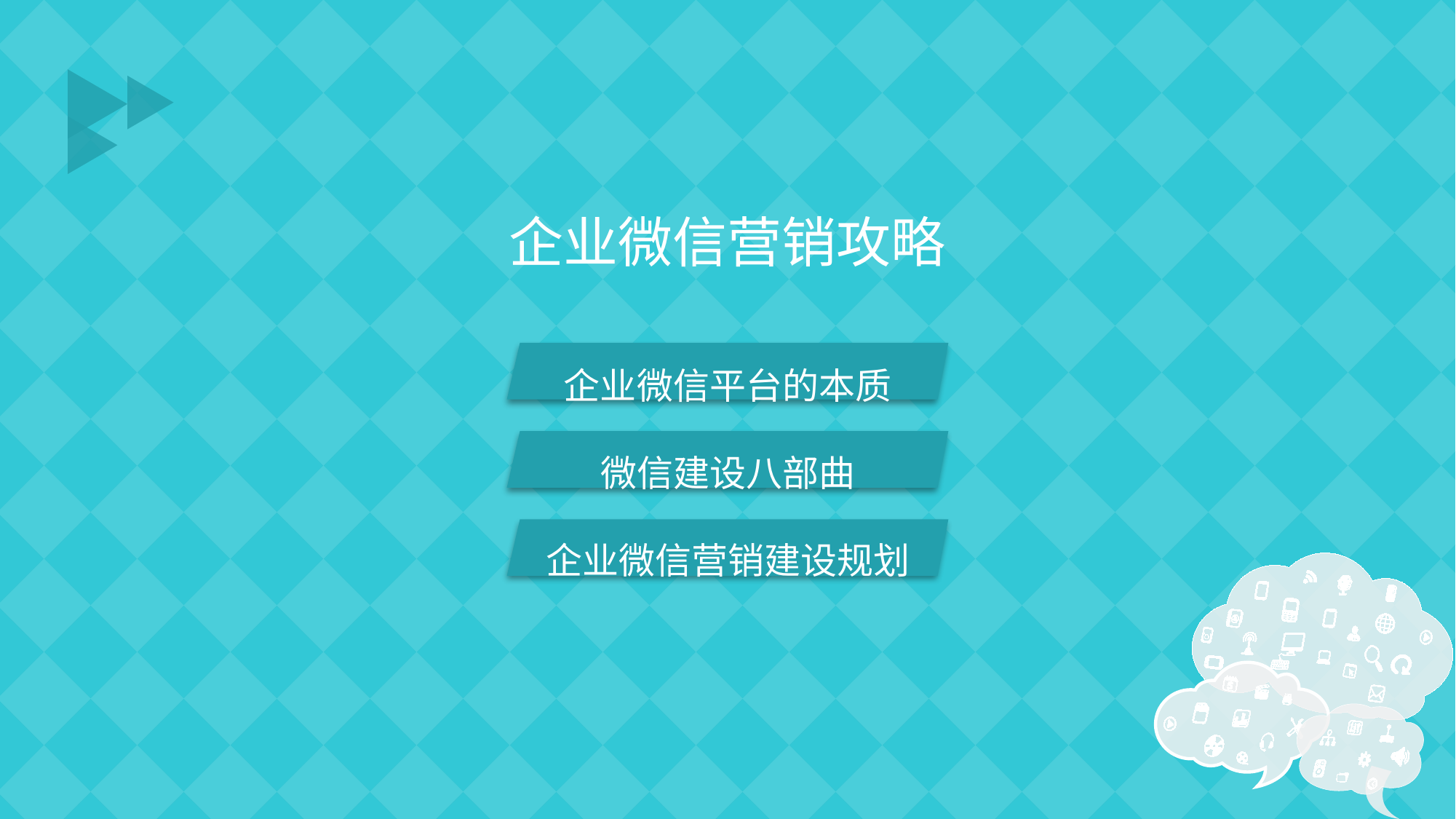

企业微信营销攻略
企业微信平台的本质
微信建设八部曲
企业微信营销建设规划